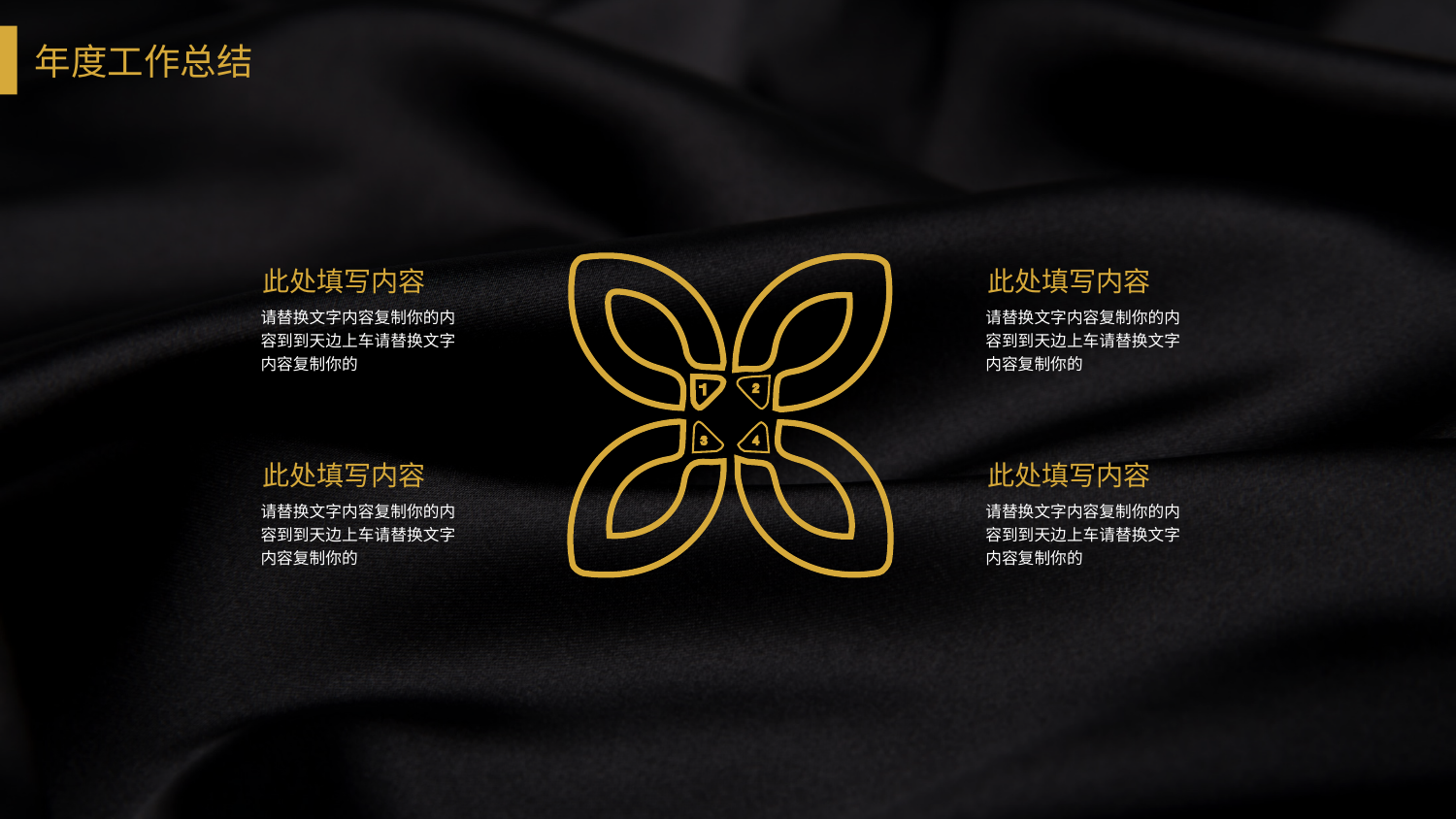

此处填写内容
请替换文字内容复制你的内容到到天边上车请替换文字内容复制你的
此处填写内容
请替换文字内容复制你的内容到到天边上车请替换文字内容复制你的

此处填写内容
请替换文字内容复制你的内容到到天边上车请替换文字内容复制你的
此处填写内容
请替换文字内容复制你的内容到到天边上车请替换文字内容复制你的